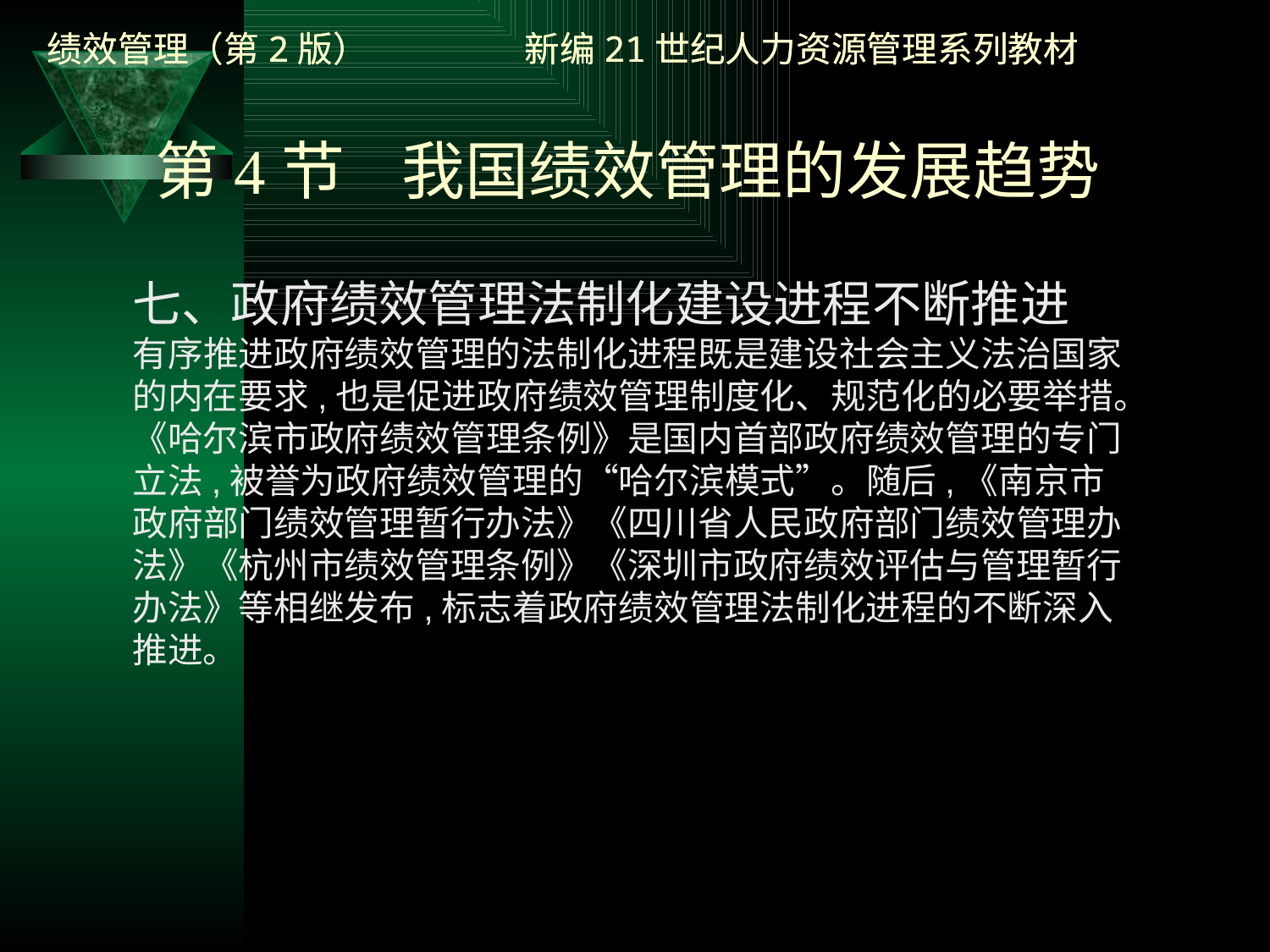

# 第4节    我国绩效管理的发展趋势
七、政府绩效管理法制化建设进程不断推进
有序推进政府绩效管理的法制化进程既是建设社会主义法治国家的内在要求,也是促进政府绩效管理制度化、规范化的必要举措。《哈尔滨市政府绩效管理条例》是国内首部政府绩效管理的专门立法,被誉为政府绩效管理的“哈尔滨模式”。随后,《南京市政府部门绩效管理暂行办法》《四川省人民政府部门绩效管理办法》《杭州市绩效管理条例》《深圳市政府绩效评估与管理暂行办法》等相继发布,标志着政府绩效管理法制化进程的不断深入推进。